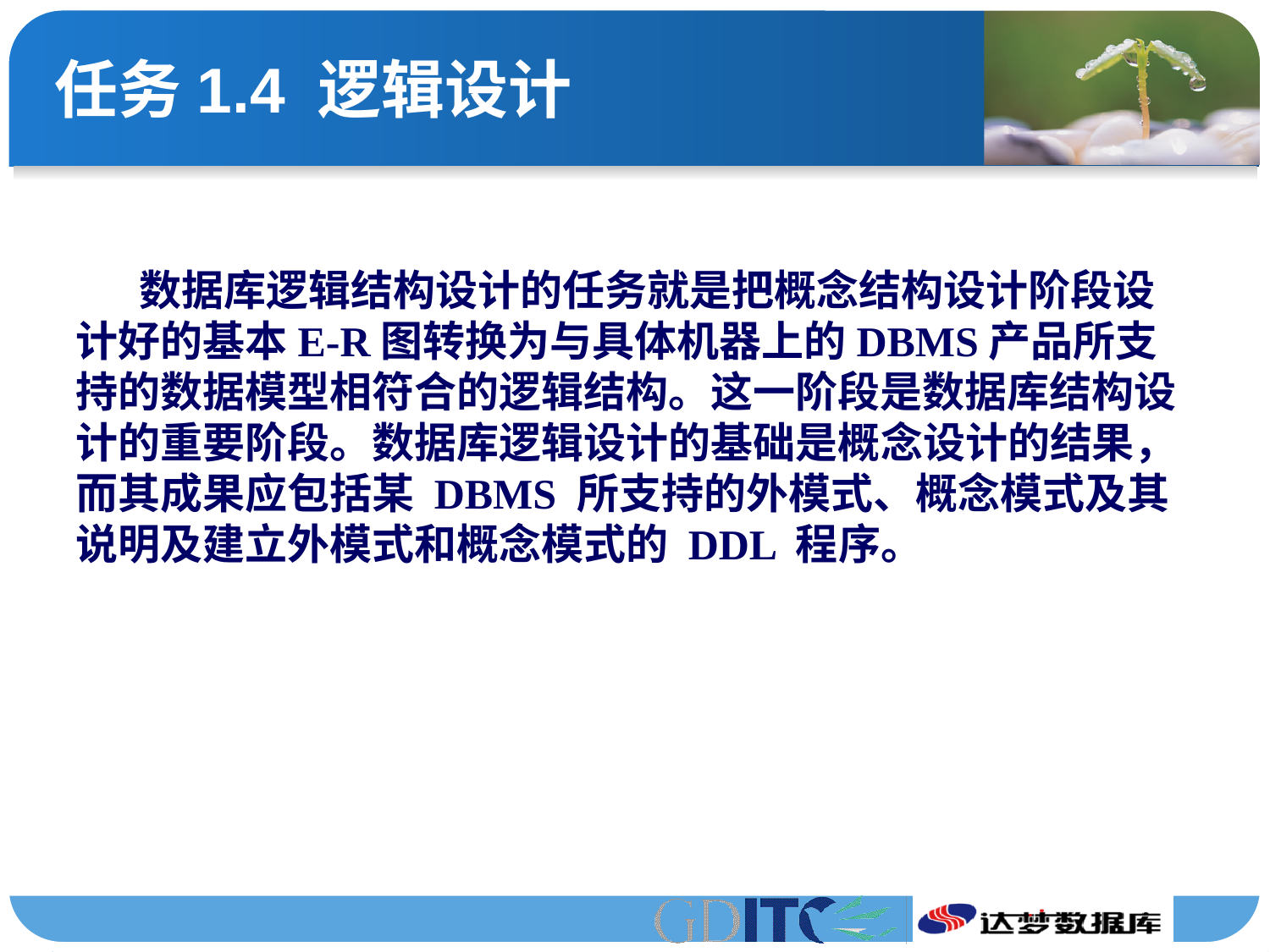

# 任务1.4 逻辑设计

数据库逻辑结构设计的任务就是把概念结构设计阶段设计好的基本E-R图转换为与具体机器上的DBMS产品所支持的数据模型相符合的逻辑结构。这一阶段是数据库结构设计的重要阶段。数据库逻辑设计的基础是概念设计的结果，而其成果应包括某 DBMS 所支持的外模式、概念模式及其说明及建立外模式和概念模式的 DDL 程序。